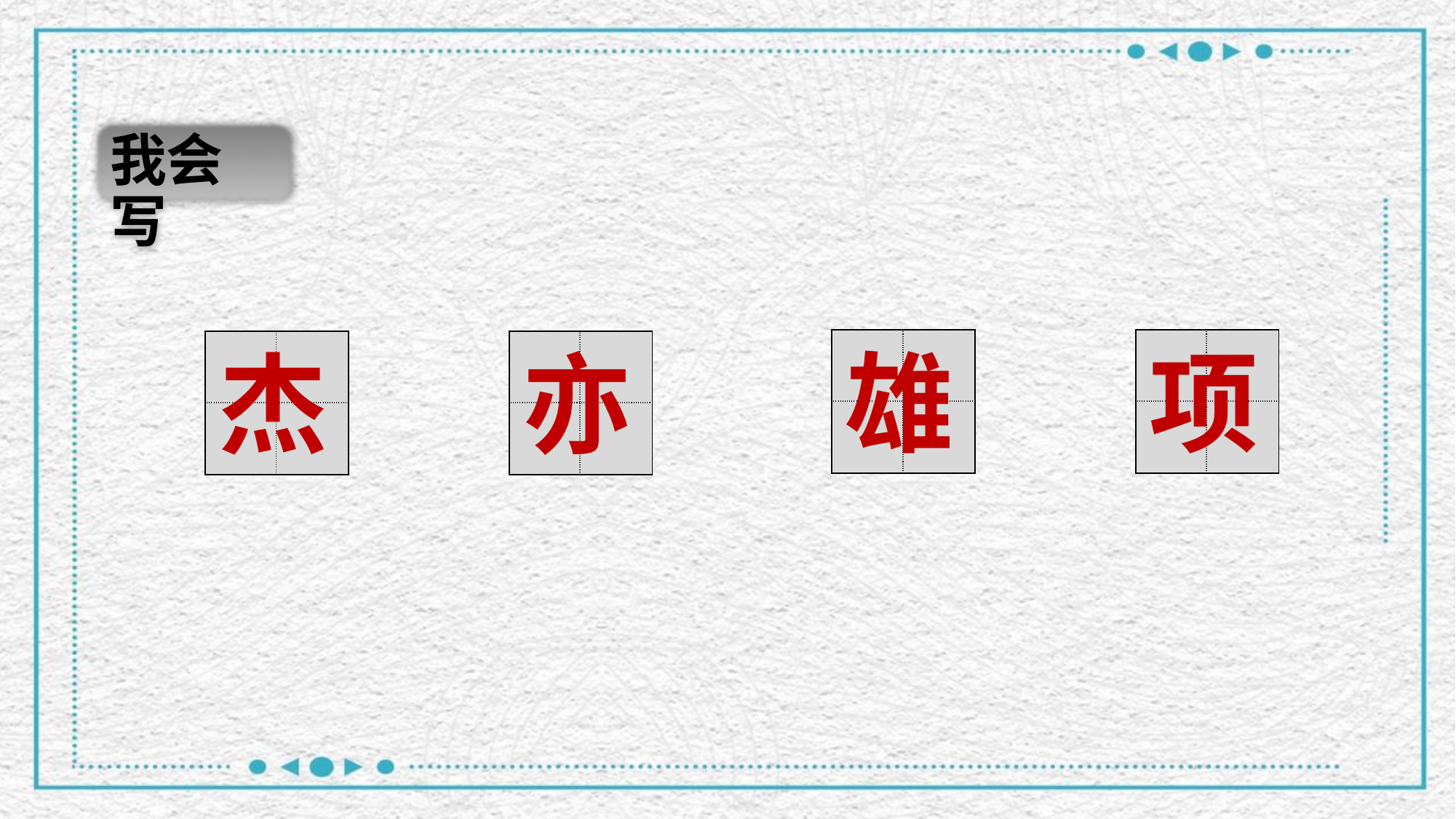

我会写
雄
项
|  |  |
| --- | --- |
|  |  |
|  |  |
| --- | --- |
|  |  |
杰
亦
|  |  |
| --- | --- |
|  |  |
|  |  |
| --- | --- |
|  |  |